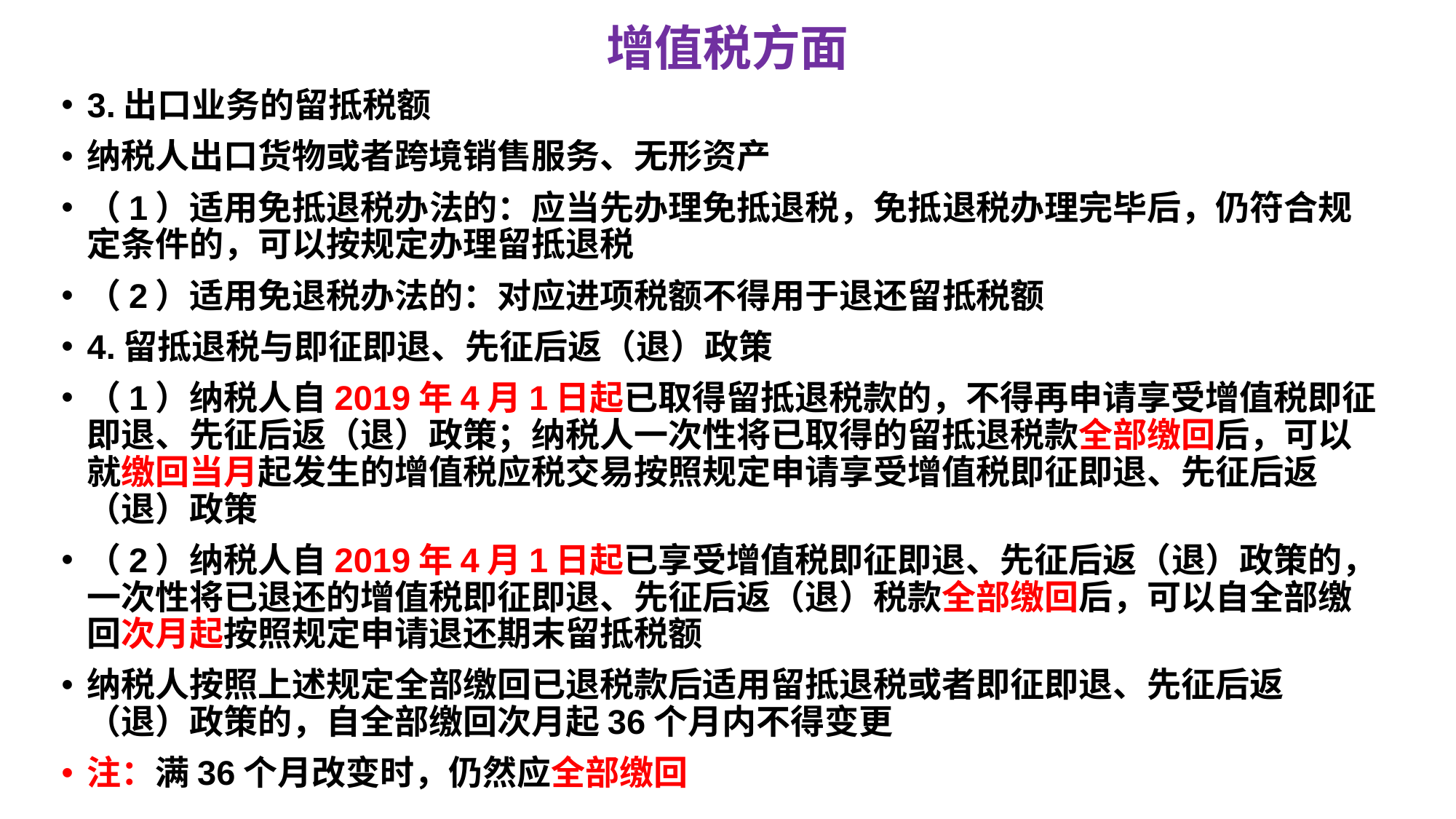

# 增值税方面
3.出口业务的留抵税额
纳税人出口货物或者跨境销售服务、无形资产
（1）适用免抵退税办法的：应当先办理免抵退税，免抵退税办理完毕后，仍符合规定条件的，可以按规定办理留抵退税
（2）适用免退税办法的：对应进项税额不得用于退还留抵税额
4.留抵退税与即征即退、先征后返（退）政策
（1）纳税人自2019年4月1日起已取得留抵退税款的，不得再申请享受增值税即征即退、先征后返（退）政策；纳税人一次性将已取得的留抵退税款全部缴回后，可以就缴回当月起发生的增值税应税交易按照规定申请享受增值税即征即退、先征后返（退）政策
（2）纳税人自2019年4月1日起已享受增值税即征即退、先征后返（退）政策的，一次性将已退还的增值税即征即退、先征后返（退）税款全部缴回后，可以自全部缴回次月起按照规定申请退还期末留抵税额
纳税人按照上述规定全部缴回已退税款后适用留抵退税或者即征即退、先征后返（退）政策的，自全部缴回次月起36个月内不得变更
注：满36个月改变时，仍然应全部缴回